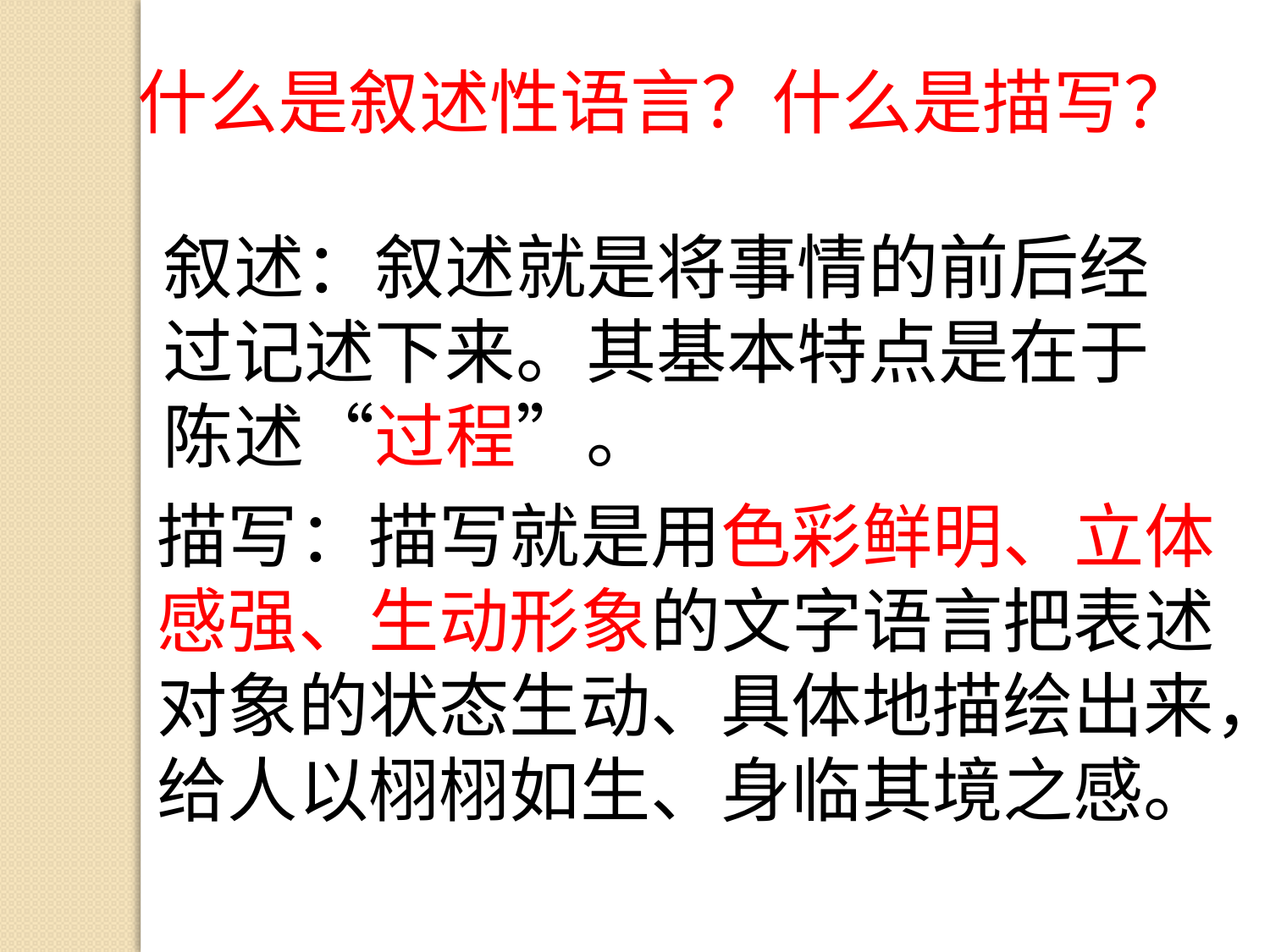

什么是叙述性语言？什么是描写？
叙述：叙述就是将事情的前后经过记述下来。其基本特点是在于陈述“过程”。
描写：描写就是用色彩鲜明、立体感强、生动形象的文字语言把表述对象的状态生动、具体地描绘出来，给人以栩栩如生、身临其境之感。